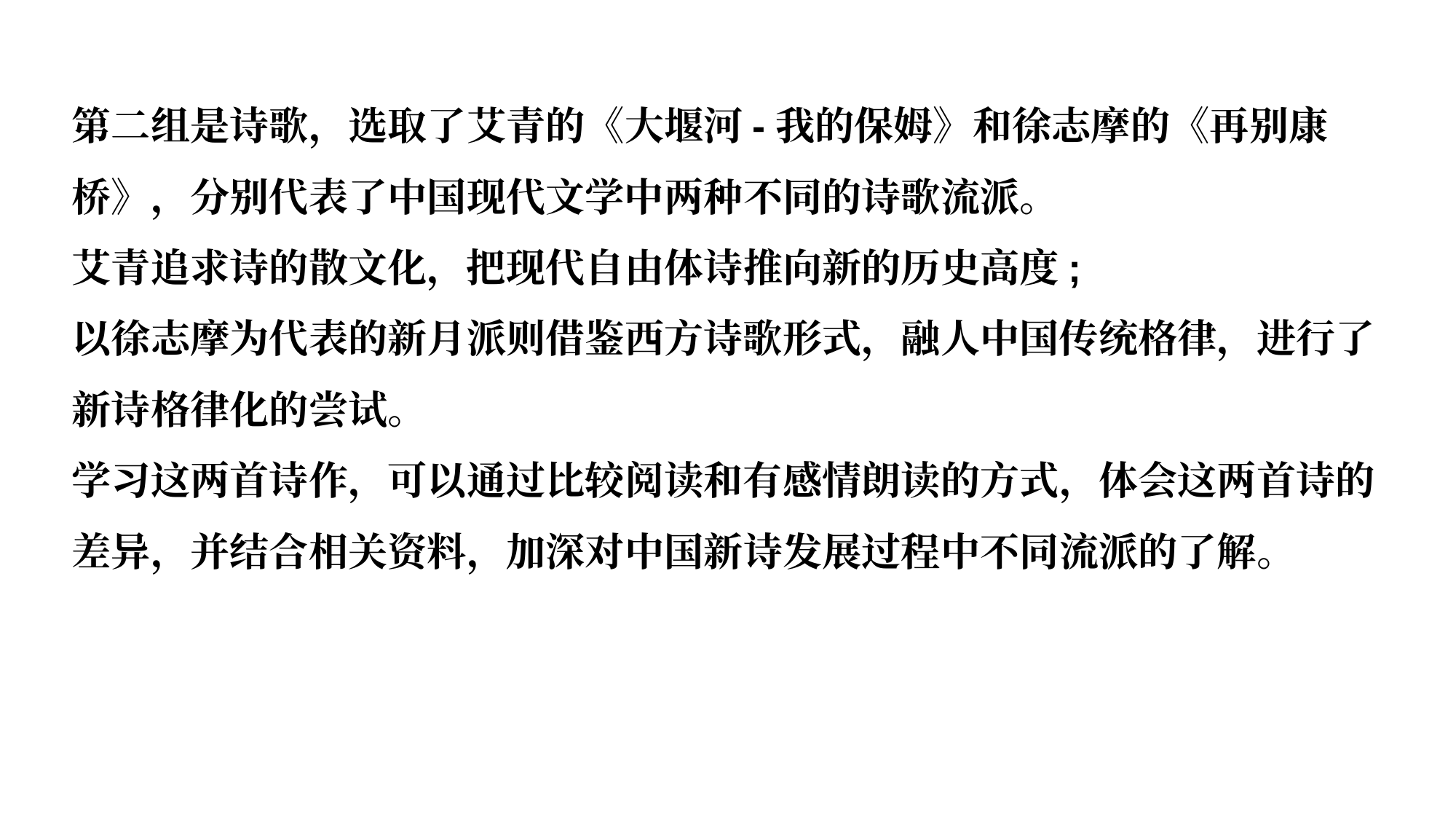

第二组是诗歌，选取了艾青的《大堰河-我的保姆》和徐志摩的《再别康桥》，分别代表了中国现代文学中两种不同的诗歌流派。
艾青追求诗的散文化，把现代自由体诗推向新的历史高度;
以徐志摩为代表的新月派则借鉴西方诗歌形式，融人中国传统格律，进行了新诗格律化的尝试。
学习这两首诗作，可以通过比较阅读和有感情朗读的方式，体会这两首诗的差异，并结合相关资料，加深对中国新诗发展过程中不同流派的了解。